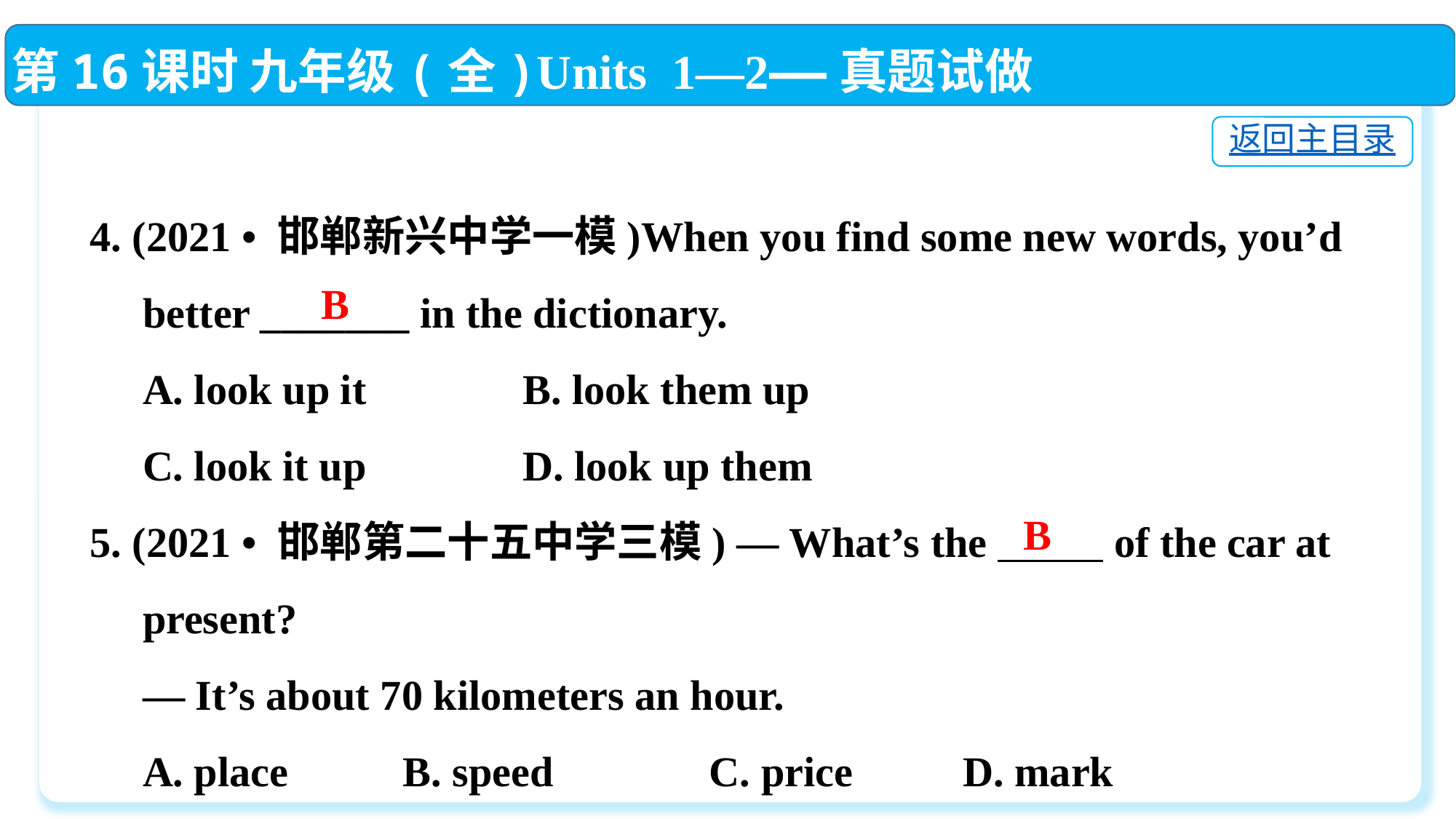

第16课时 九年级(全)Units  1—2——真题试做

返回主目录
4. (2021 • 邯郸新兴中学一模)When you find some new words, you’d
     better _______ in the dictionary.
     A. look up it	          B. look them up
     C. look it up	          D. look up them
5. (2021 • 邯郸第二十五中学三模) — What’s the            of the car at
     present?
     — It’s about 70 kilometers an hour.
     A. place	         B. speed	       C. price     	D. mark
B
B